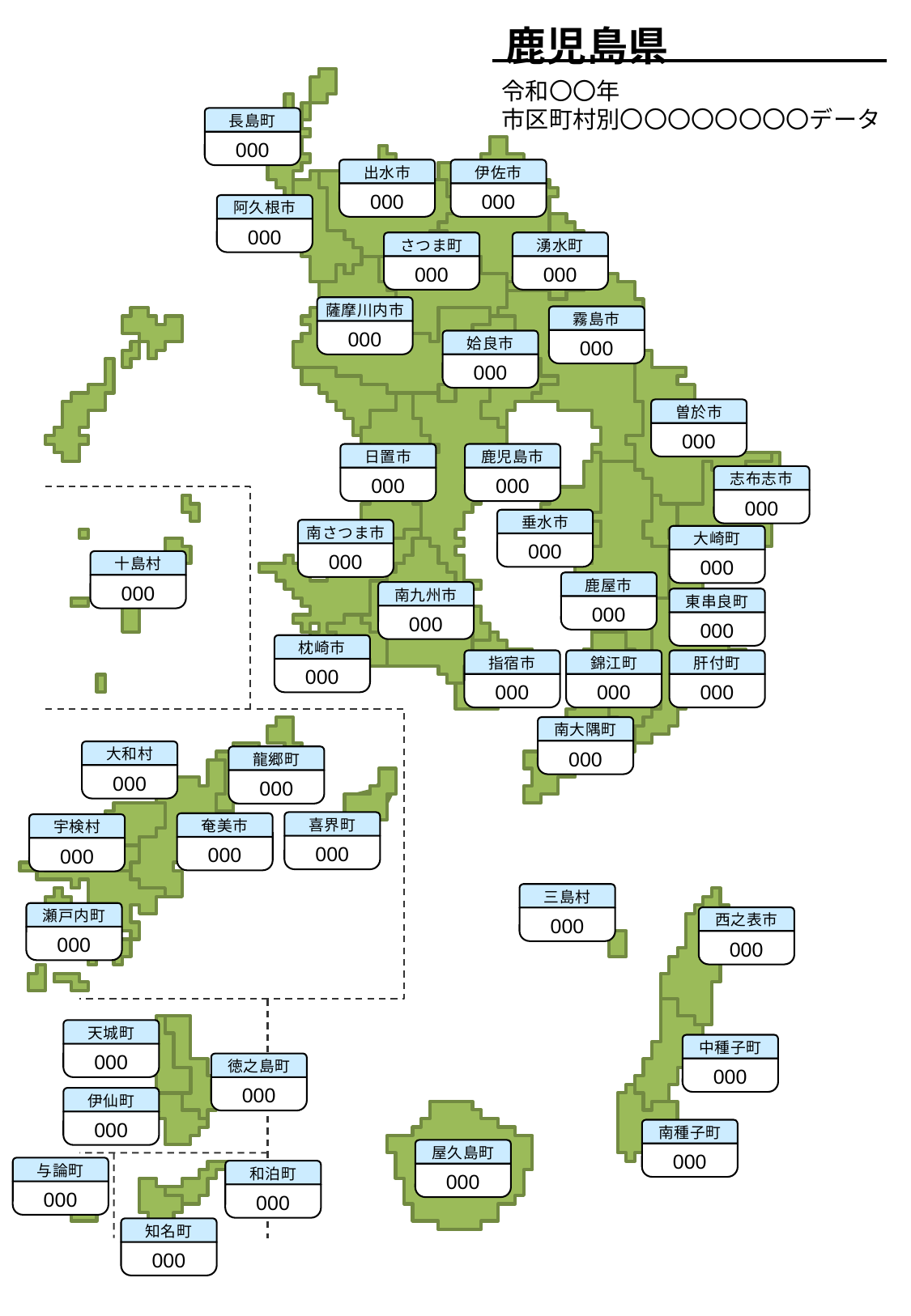

鹿児島県

令和〇〇年
市区町村別〇〇〇〇〇〇〇〇データ
長島町
000
出水市
000
伊佐市
000
阿久根市
000
さつま町
000
湧水町
000
薩摩川内市
000
霧島市
000
姶良市
000
曽於市
000
日置市
000
鹿児島市
000
志布志市
000

垂水市
000
南さつま市
000
大崎町
000
十島村
000
鹿屋市
000
南九州市
000
東串良町
000
枕崎市
000
指宿市
000
錦江町
000
肝付町
000
南大隅町
000
大和村
000
龍郷町
000
喜界町
000
奄美市
000
宇検村
000
三島村
000
瀬戸内町
000
西之表市
000
天城町
000
中種子町
000
徳之島町
000
伊仙町
000
南種子町
000
屋久島町
000
与論町
000
和泊町
000
知名町
000